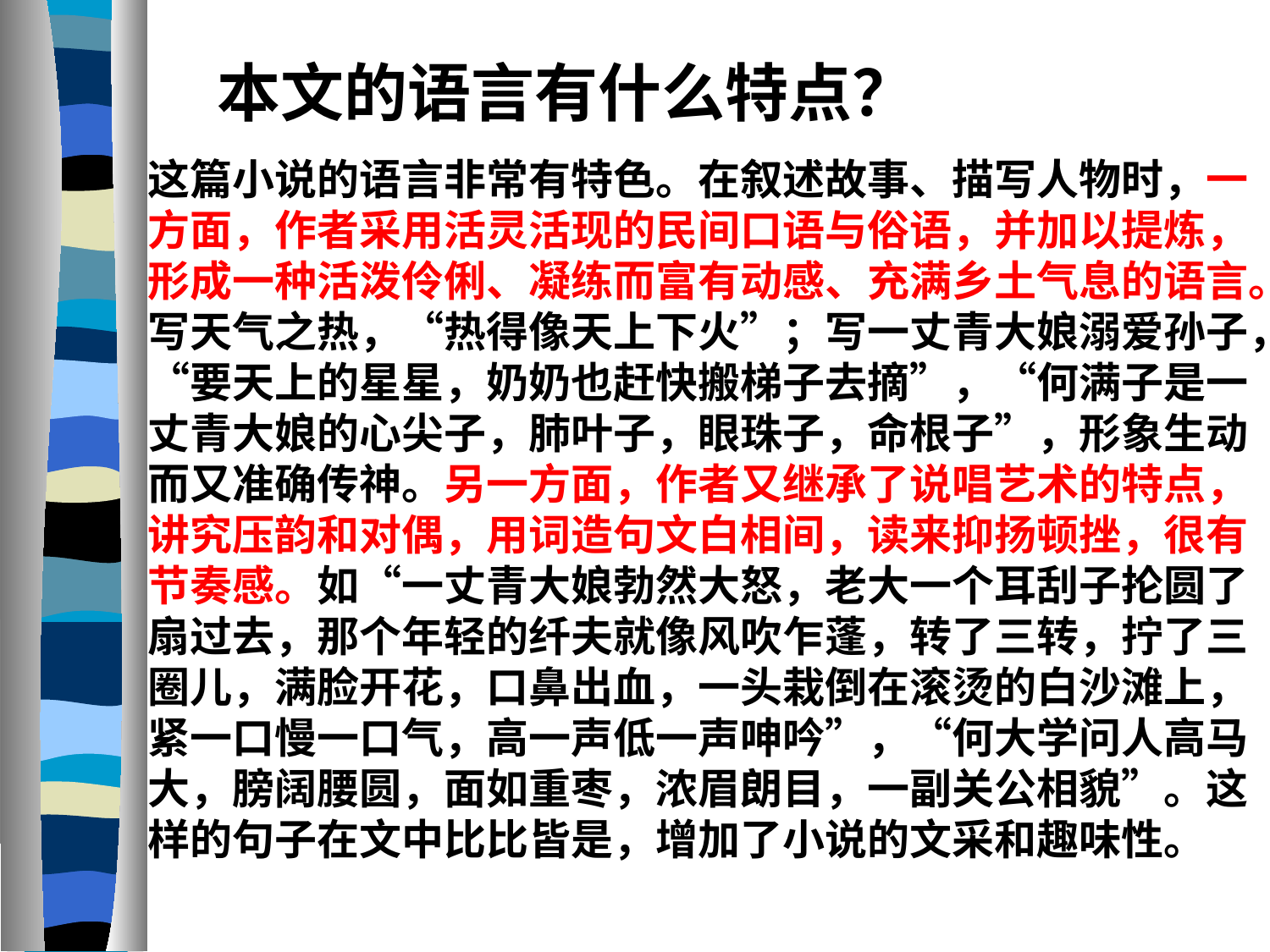

本文的语言有什么特点？
这篇小说的语言非常有特色。在叙述故事、描写人物时，一方面，作者采用活灵活现的民间口语与俗语，并加以提炼，形成一种活泼伶俐、凝练而富有动感、充满乡土气息的语言。写天气之热，“热得像天上下火”；写一丈青大娘溺爱孙子，“要天上的星星，奶奶也赶快搬梯子去摘”，“何满子是一丈青大娘的心尖子，肺叶子，眼珠子，命根子”，形象生动而又准确传神。另一方面，作者又继承了说唱艺术的特点，讲究压韵和对偶，用词造句文白相间，读来抑扬顿挫，很有节奏感。如“一丈青大娘勃然大怒，老大一个耳刮子抡圆了扇过去，那个年轻的纤夫就像风吹乍蓬，转了三转，拧了三圈儿，满脸开花，口鼻出血，一头栽倒在滚烫的白沙滩上，紧一口慢一口气，高一声低一声呻吟”，“何大学问人高马大，膀阔腰圆，面如重枣，浓眉朗目，一副关公相貌”。这样的句子在文中比比皆是，增加了小说的文采和趣味性。